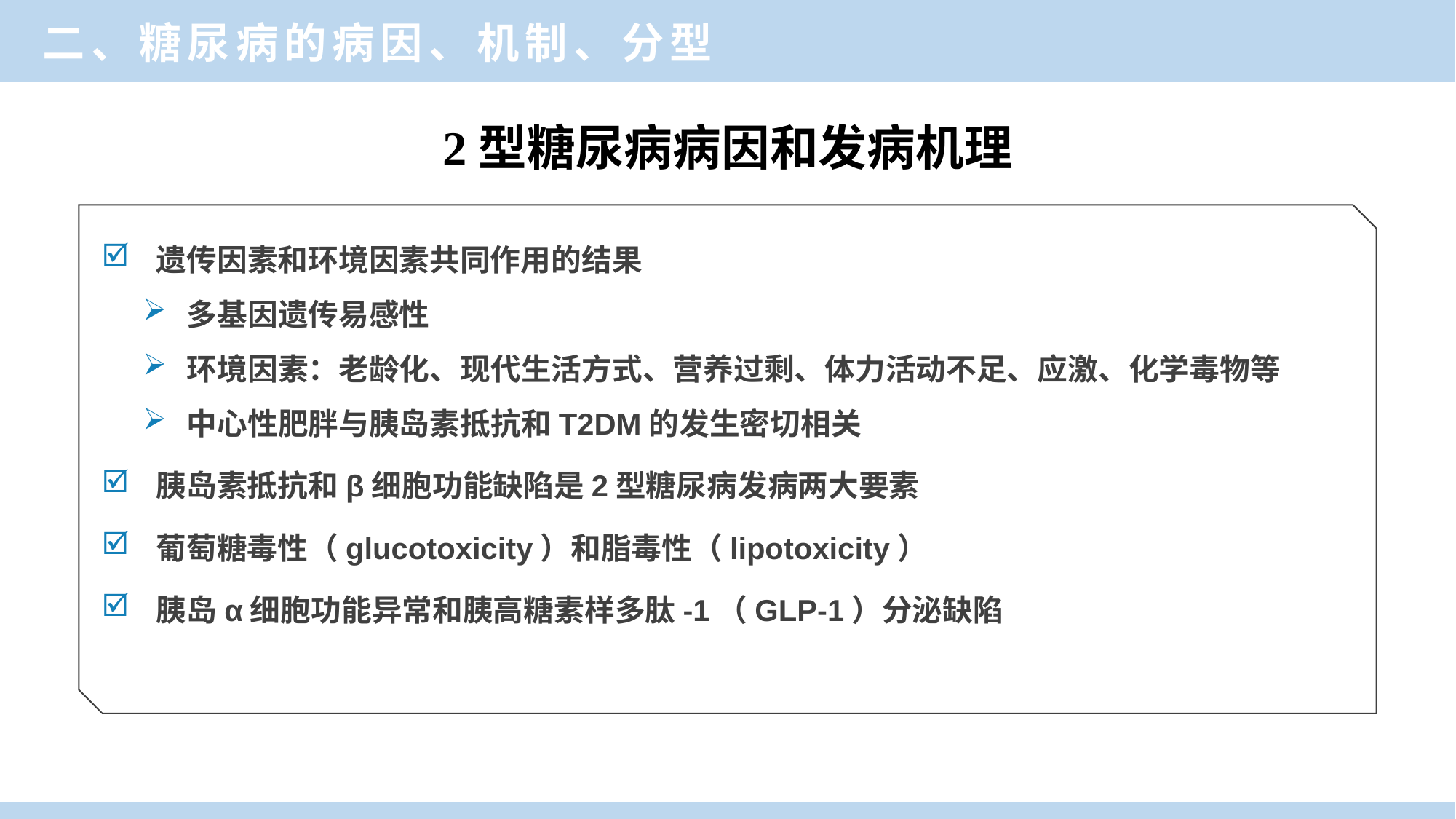

二、糖尿病的病因、机制、分型
2型糖尿病病因和发病机理

遗传因素和环境因素共同作用的结果
多基因遗传易感性
环境因素：老龄化、现代生活方式、营养过剩、体力活动不足、应激、化学毒物等
中心性肥胖与胰岛素抵抗和T2DM的发生密切相关
胰岛素抵抗和β细胞功能缺陷是2型糖尿病发病两大要素
葡萄糖毒性（glucotoxicity）和脂毒性（lipotoxicity）
胰岛α细胞功能异常和胰高糖素样多肽-1（GLP-1）分泌缺陷